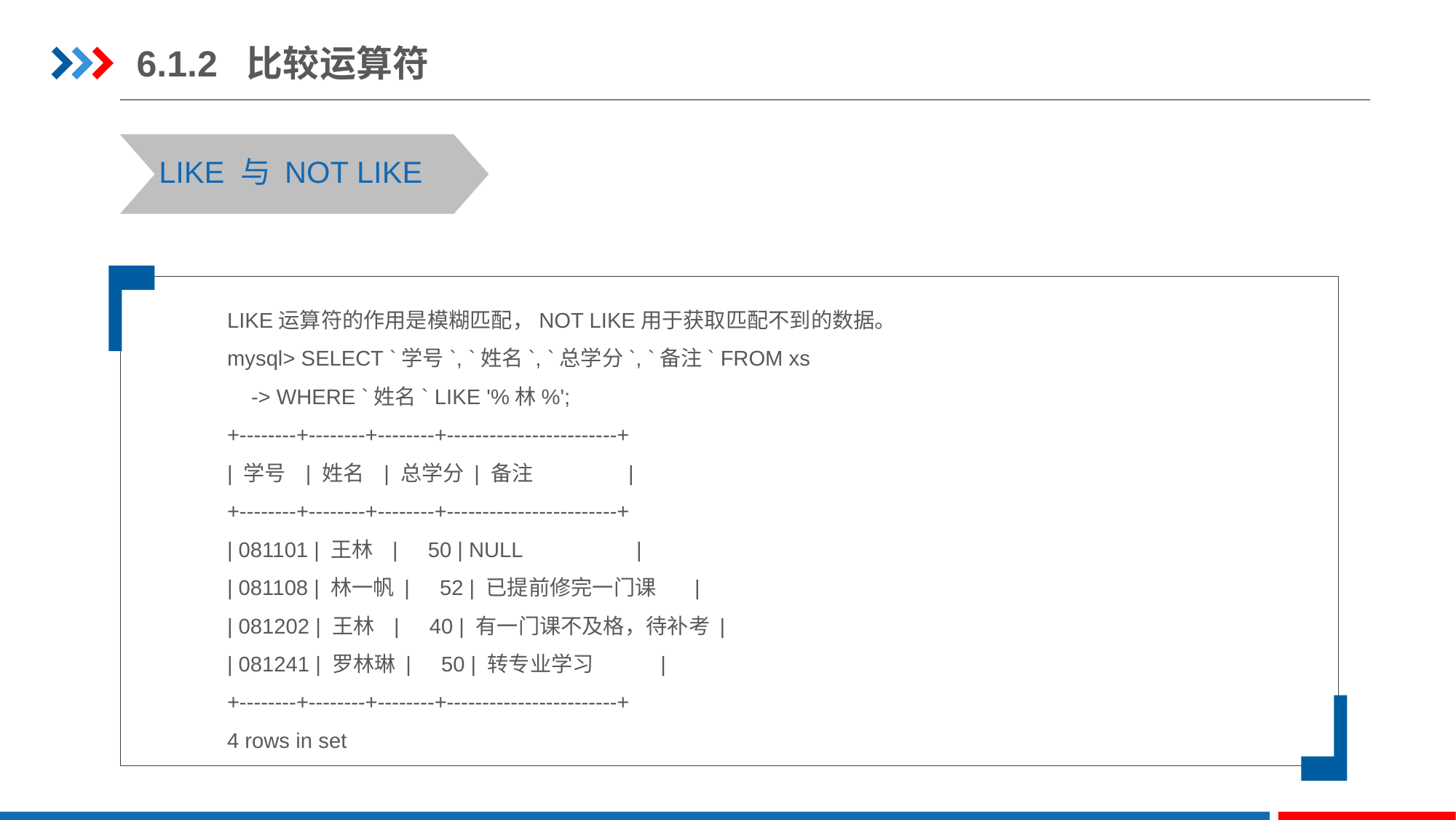

6.1.2  比较运算符

LIKE 与 NOT LIKE

LIKE运算符的作用是模糊匹配，NOT LIKE用于获取匹配不到的数据。
mysql> SELECT `学号`, `姓名`, `总学分`, `备注` FROM xs
    -> WHERE `姓名` LIKE '%林%';
+--------+--------+--------+------------------------+
| 学号   | 姓名   | 总学分 | 备注                   |
+--------+--------+--------+------------------------+
| 081101 | 王林   |     50 | NULL                   |
| 081108 | 林一帆 |     52 | 已提前修完一门课       |
| 081202 | 王林   |     40 | 有一门课不及格，待补考 |
| 081241 | 罗林琳 |     50 | 转专业学习             |
+--------+--------+--------+------------------------+
4 rows in set